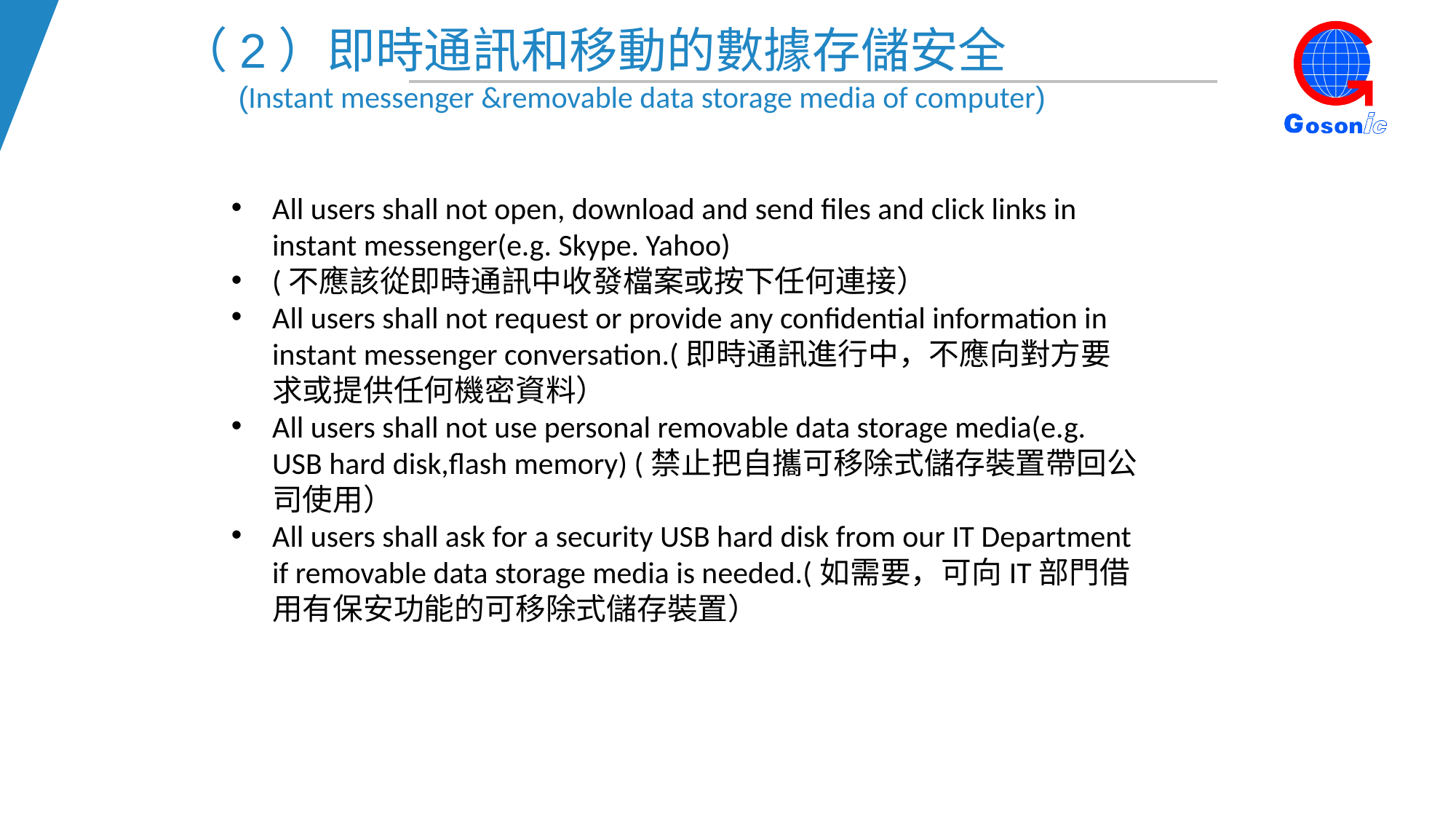

（2）即時通訊和移動的數據存儲安全
       (Instant messenger &removable data storage media of computer)
All users shall not open, download and send files and click links in instant messenger(e.g. Skype. Yahoo)
(不應該從即時通訊中收發檔案或按下任何連接）
All users shall not request or provide any confidential information in instant messenger conversation.(即時通訊進行中，不應向對方要求或提供任何機密資料）
All users shall not use personal removable data storage media(e.g. USB hard disk,flash memory) (禁止把自攜可移除式儲存裝置帶回公司使用）
All users shall ask for a security USB hard disk from our IT Department if removable data storage media is needed.(如需要，可向IT部門借用有保安功能的可移除式儲存裝置）